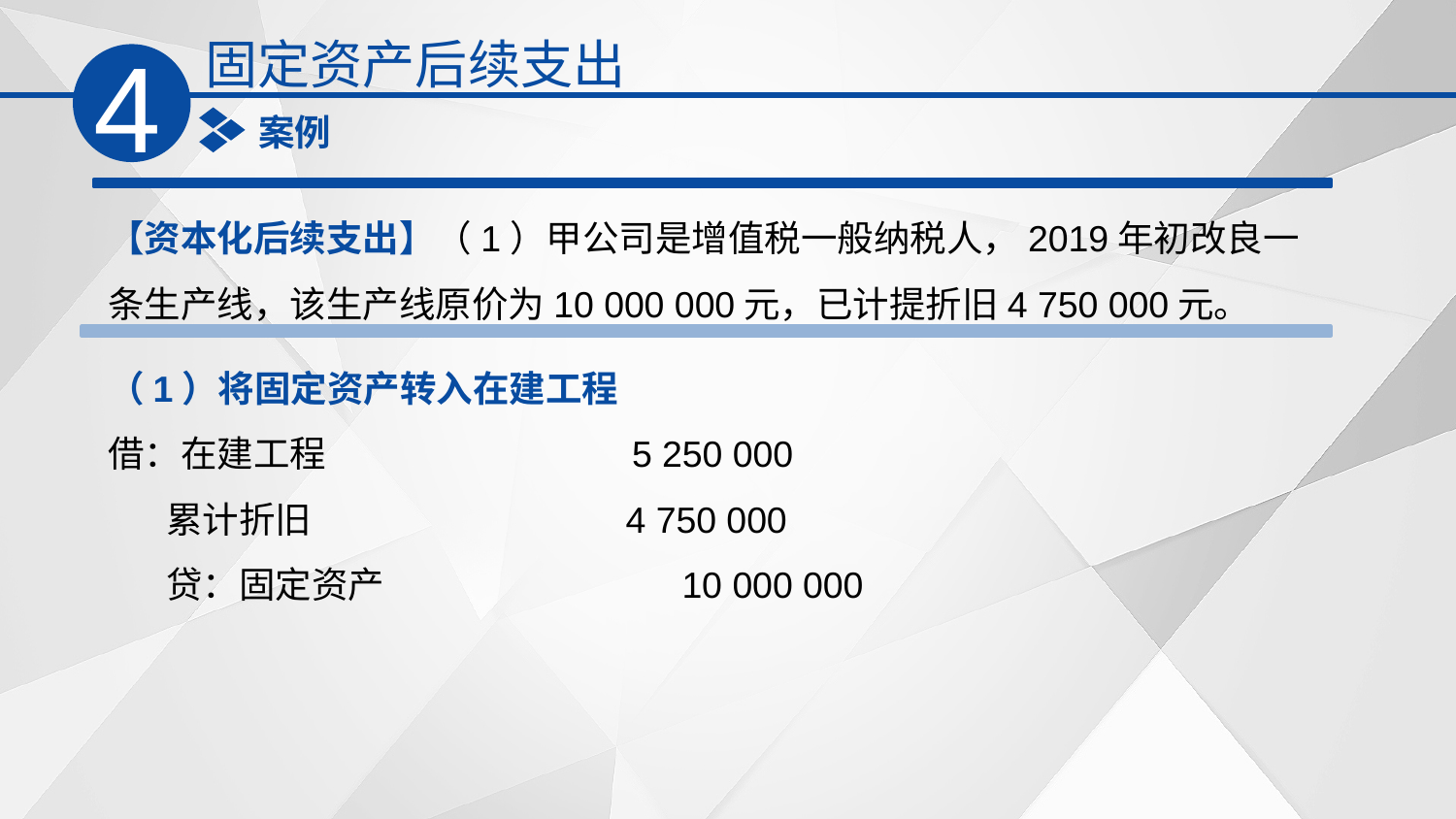

固定资产后续支出
4

案例

【资本化后续支出】（1）甲公司是增值税一般纳税人，2019年初改良一条生产线，该生产线原价为10 000 000元，已计提折旧4 750 000元。

（1）将固定资产转入在建工程
借：在建工程                                    5 250 000
      累计折旧                                     4 750 000
      贷：固定资产                                   10 000 000